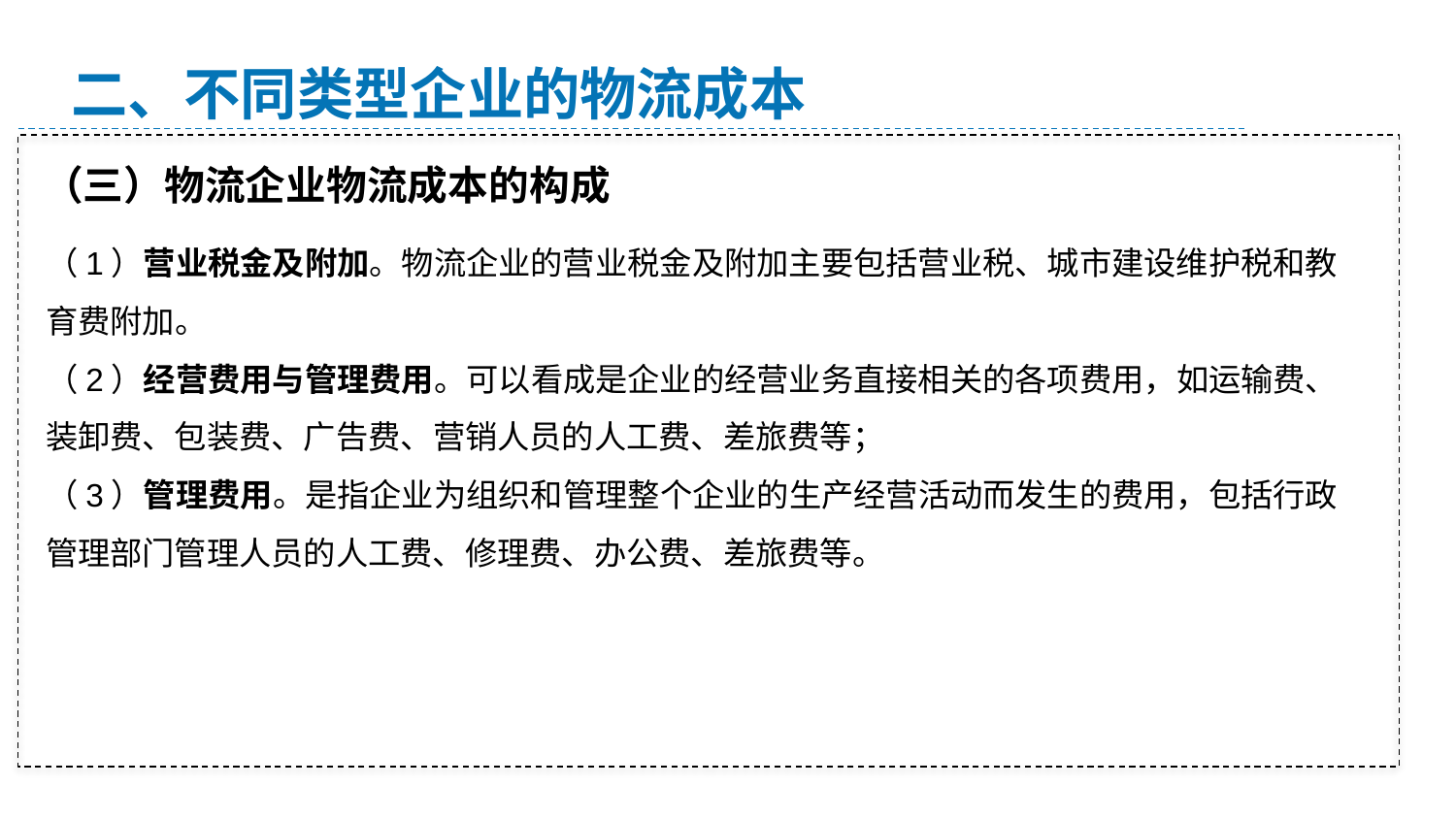

二、不同类型企业的物流成本
（三）物流企业物流成本的构成

（1）营业税金及附加。物流企业的营业税金及附加主要包括营业税、城市建设维护税和教育费附加。
（2）经营费用与管理费用。可以看成是企业的经营业务直接相关的各项费用，如运输费、装卸费、包装费、广告费、营销人员的人工费、差旅费等；
（3）管理费用。是指企业为组织和管理整个企业的生产经营活动而发生的费用，包括行政管理部门管理人员的人工费、修理费、办公费、差旅费等。